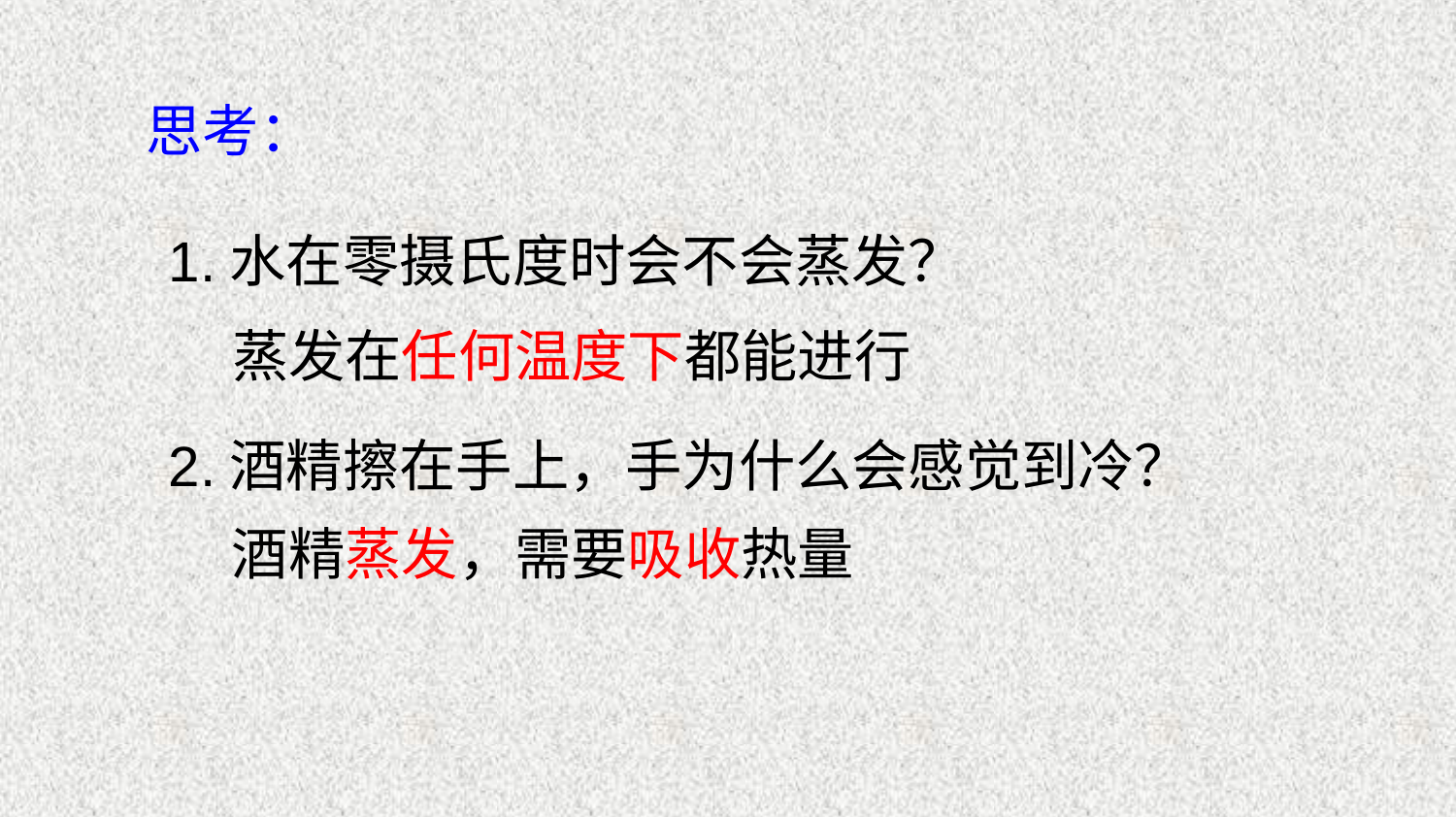

思考：
1.水在零摄氏度时会不会蒸发？
蒸发在任何温度下都能进行
2.酒精擦在手上，手为什么会感觉到冷？
酒精蒸发，需要吸收热量